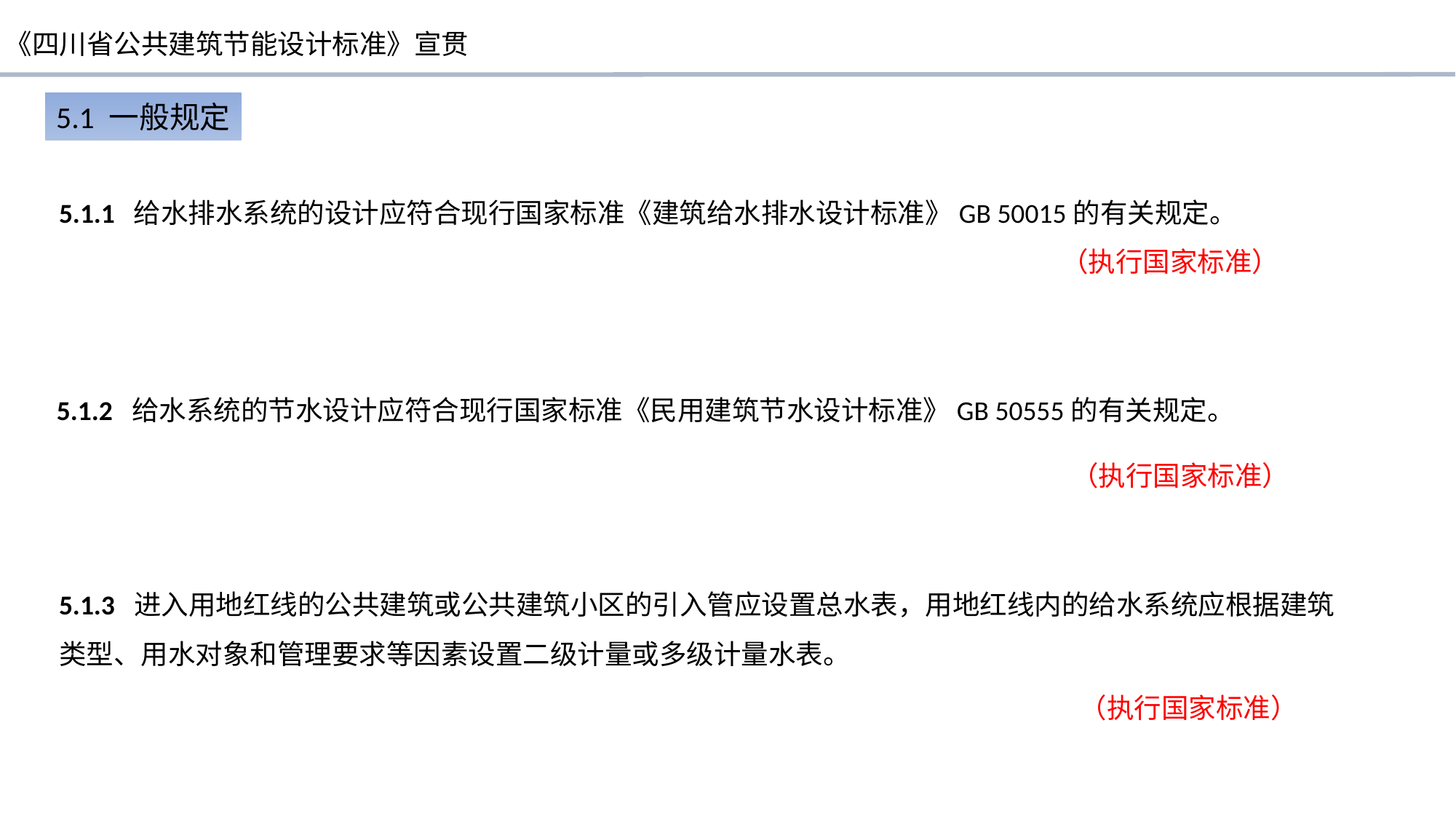

5.1 一般规定
5.1.1  给水排水系统的设计应符合现行国家标准《建筑给水排水设计标准》GB 50015的有关规定。
                                                                                                                                                                 （执行国家标准）
5.1.2  给水系统的节水设计应符合现行国家标准《民用建筑节水设计标准》GB 50555的有关规定。
                                                                                                                                                                   （执行国家标准）
5.1.3  进入用地红线的公共建筑或公共建筑小区的引入管应设置总水表，用地红线内的给水系统应根据建筑类型、用水对象和管理要求等因素设置二级计量或多级计量水表。
                                                                                                                                                                    （执行国家标准）